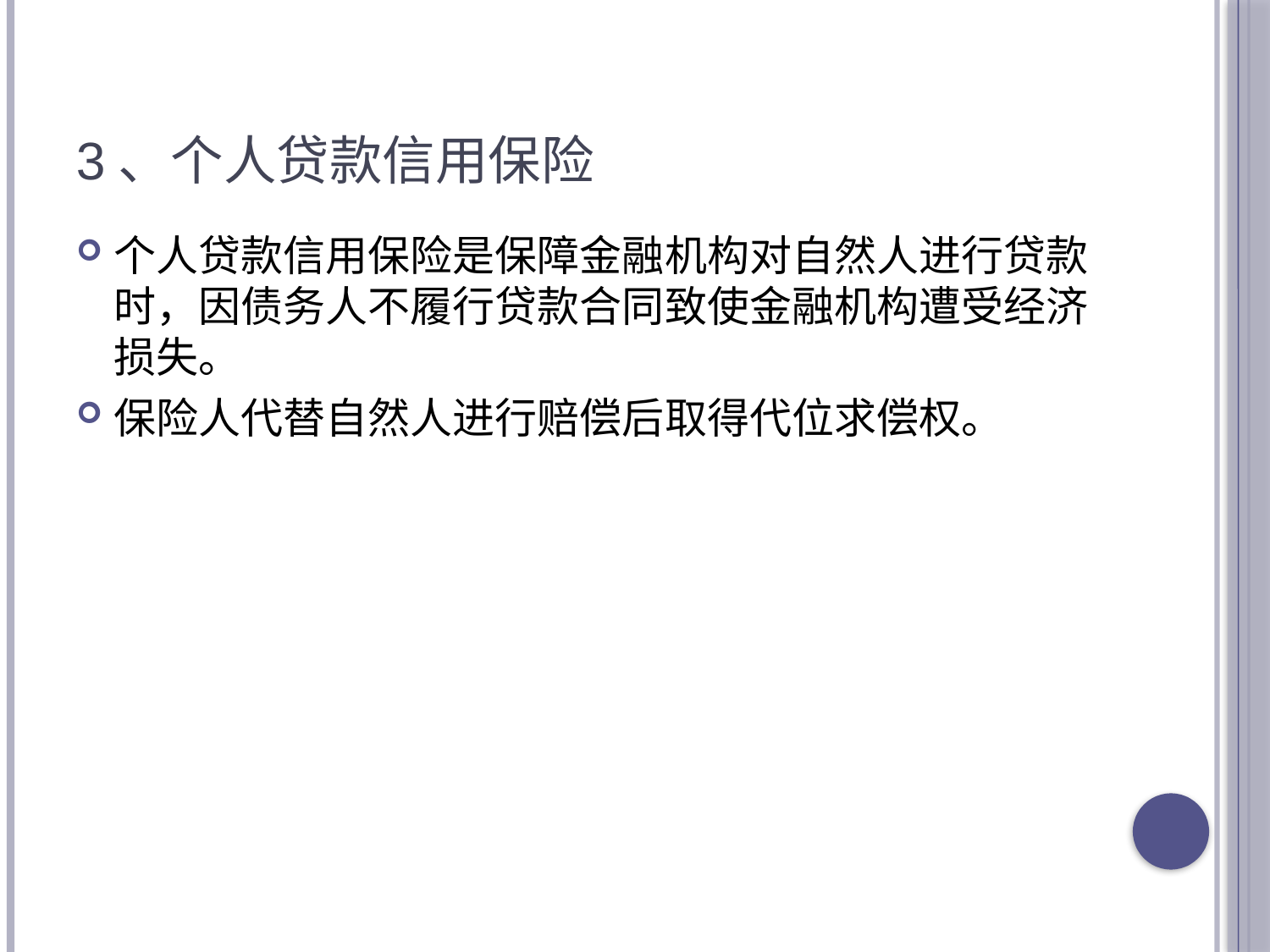

# 3、个人贷款信用保险
个人贷款信用保险是保障金融机构对自然人进行贷款时，因债务人不履行贷款合同致使金融机构遭受经济损失。
保险人代替自然人进行赔偿后取得代位求偿权。